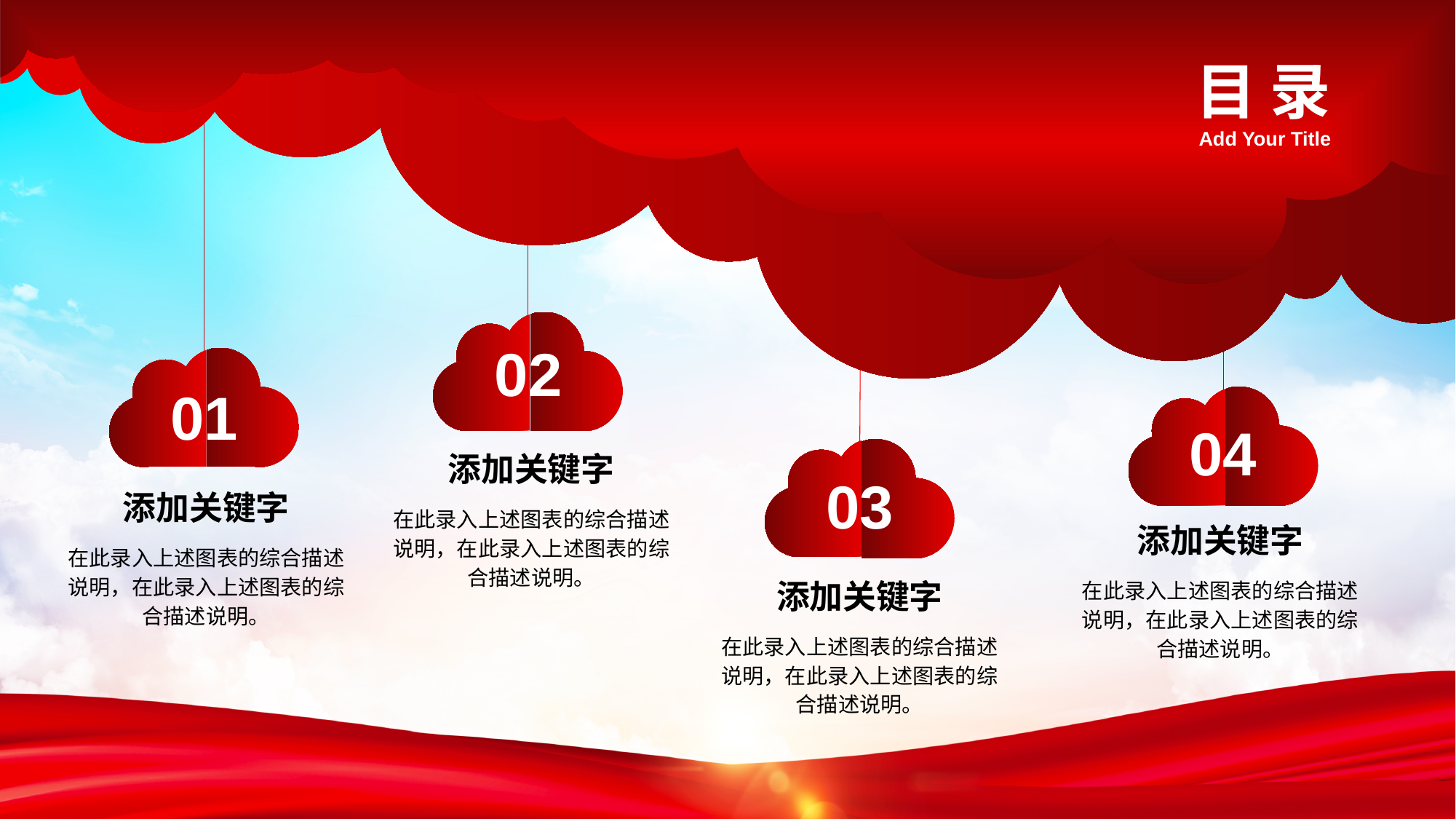

目 录
Add Your Title

02
01
04
添加关键字
03
添加关键字
在此录入上述图表的综合描述说明，在此录入上述图表的综合描述说明。
添加关键字
在此录入上述图表的综合描述说明，在此录入上述图表的综合描述说明。
在此录入上述图表的综合描述说明，在此录入上述图表的综合描述说明。
添加关键字
在此录入上述图表的综合描述说明，在此录入上述图表的综合描述说明。